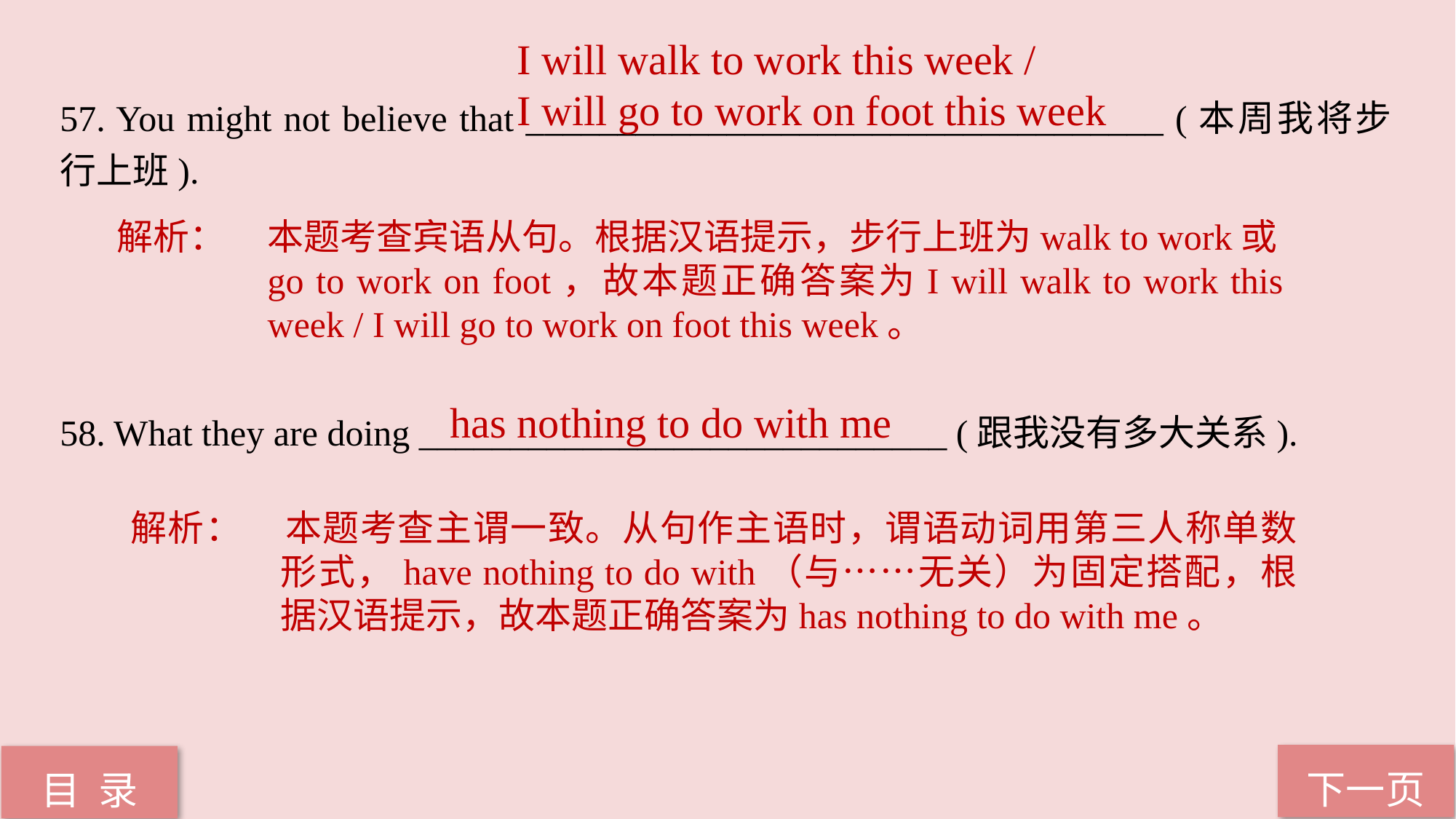

I will walk to work this week /
I will go to work on foot this week
57. You might not believe that ___________________________________ (本周我将步行上班).

58. What they are doing _____________________________ (跟我没有多大关系).
解析：	本题考查宾语从句。根据汉语提示，步行上班为walk to work或go to work on foot，故本题正确答案为I will walk to work this week / I will go to work on foot this week。
 has nothing to do with me
解析：	本题考查主谓一致。从句作主语时，谓语动词用第三人称单数形式，have nothing to do with（与……无关）为固定搭配，根据汉语提示，故本题正确答案为has nothing to do with me。